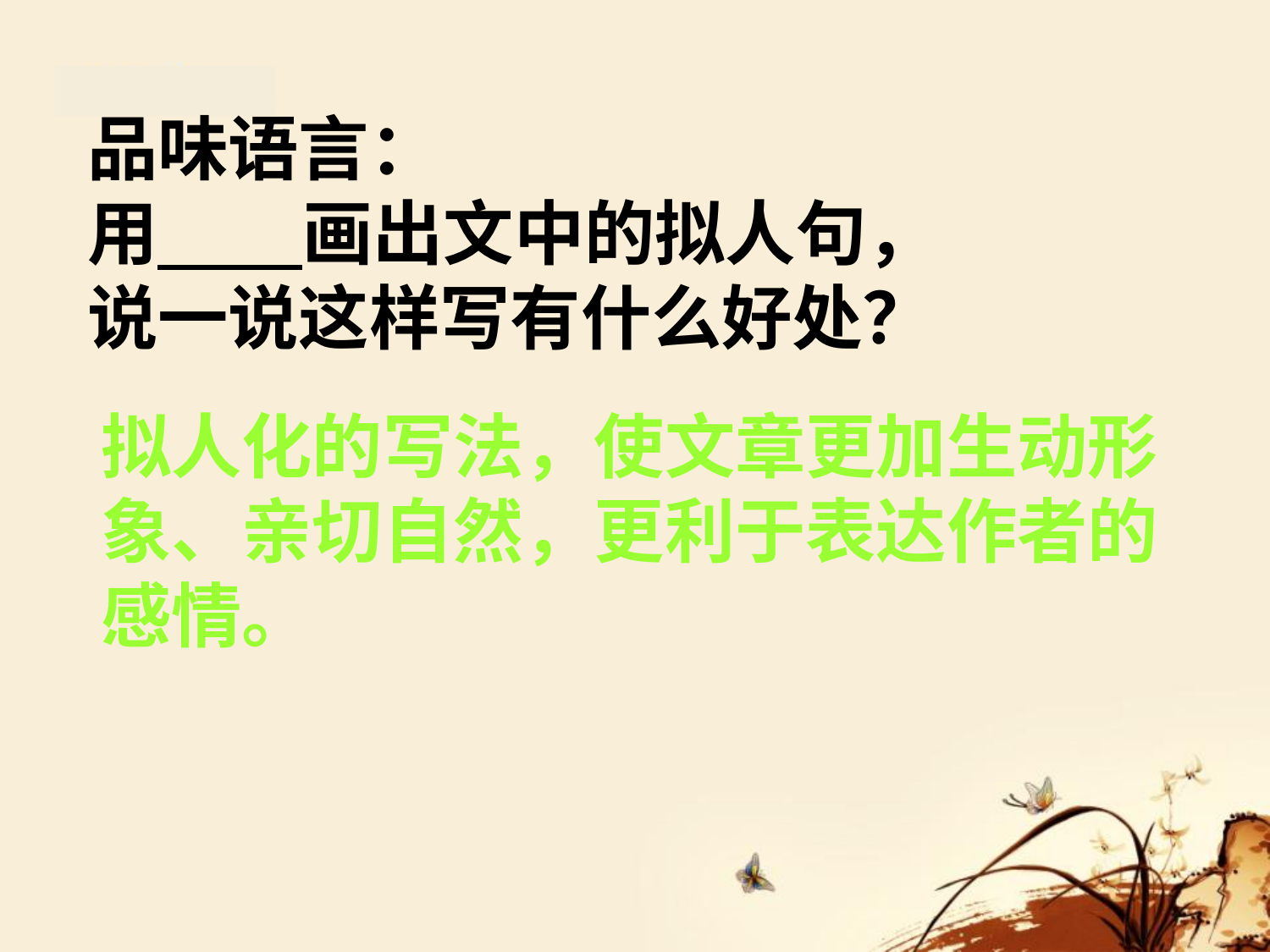

品味语言：
用         画出文中的拟人句，
说一说这样写有什么好处？
拟人化的写法，使文章更加生动形象、亲切自然，更利于表达作者的感情。